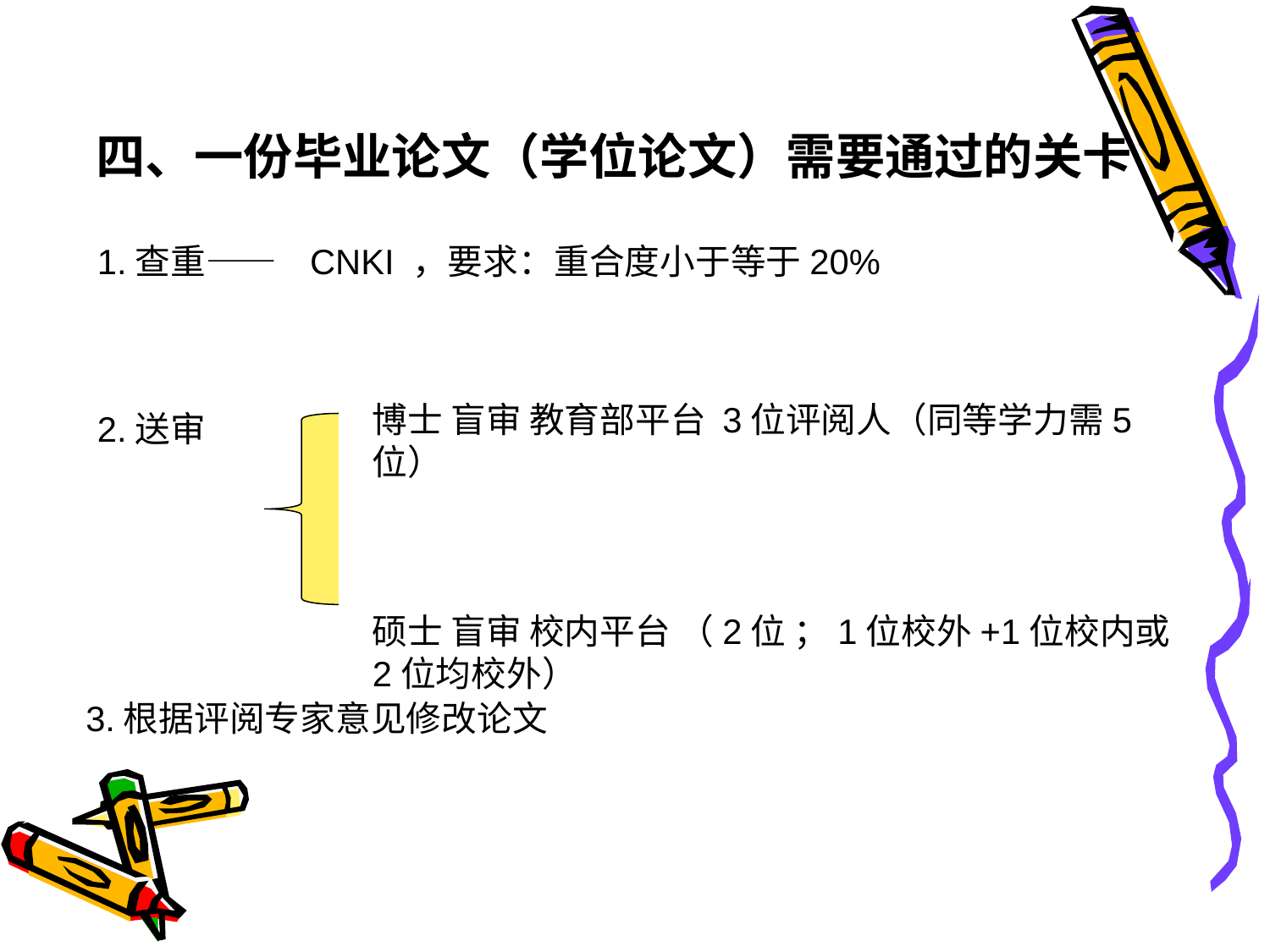

# 四、一份毕业论文（学位论文）需要通过的关卡
1.查重——

2.送审
CNKI ，要求：重合度小于等于20%
博士 盲审 教育部平台 3位评阅人（同等学力需5位）

硕士 盲审 校内平台 （2位 ；1位校外+1位校内或2位均校外）

3.根据评阅专家意见修改论文